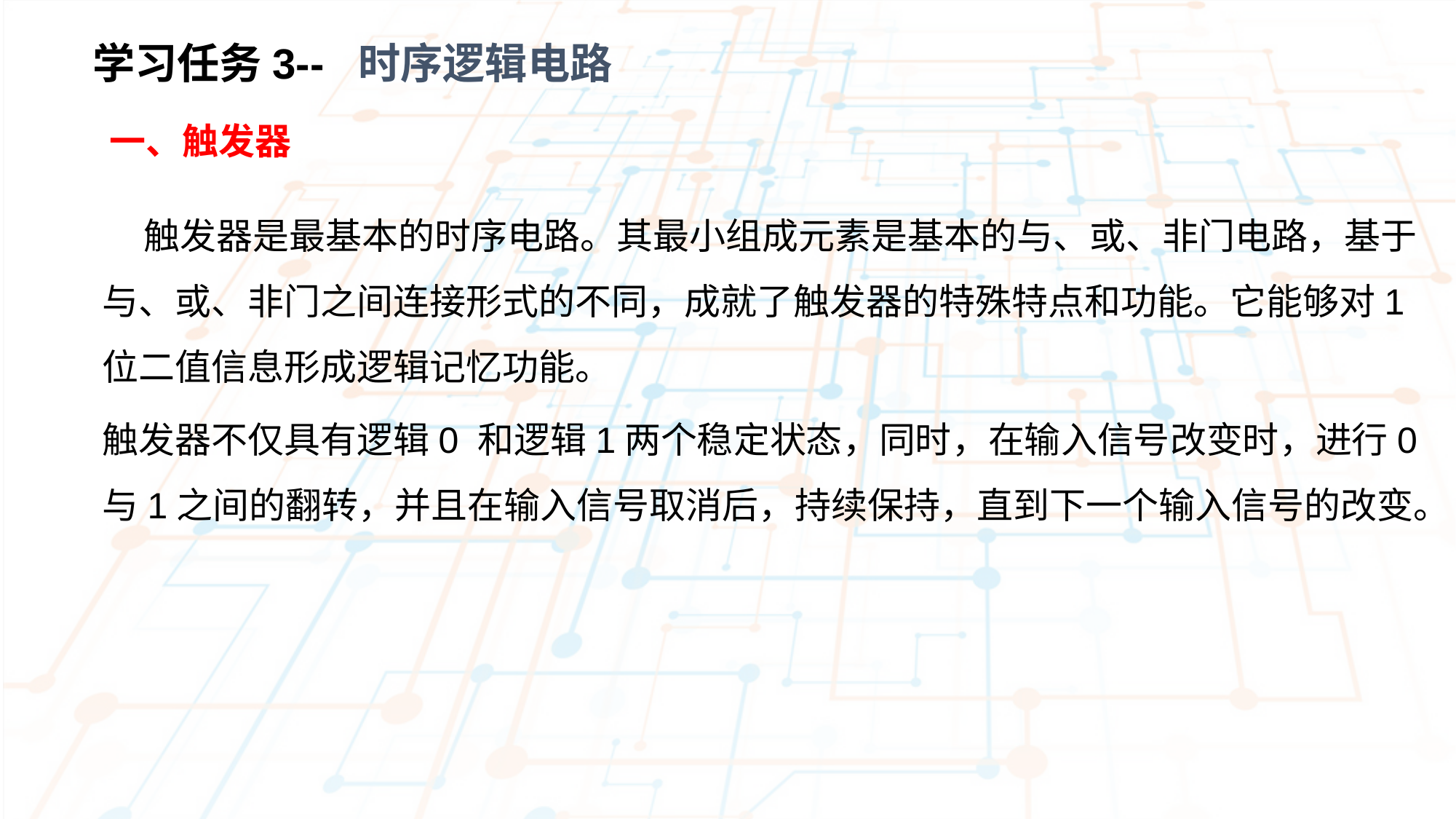

学习任务3--  时序逻辑电路
 一、触发器

    触发器是最基本的时序电路。其最小组成元素是基本的与、或、非门电路，基于与、或、非门之间连接形式的不同，成就了触发器的特殊特点和功能。它能够对1位二值信息形成逻辑记忆功能。
触发器不仅具有逻辑0 和逻辑1两个稳定状态，同时，在输入信号改变时，进行0与1之间的翻转，并且在输入信号取消后，持续保持，直到下一个输入信号的改变。